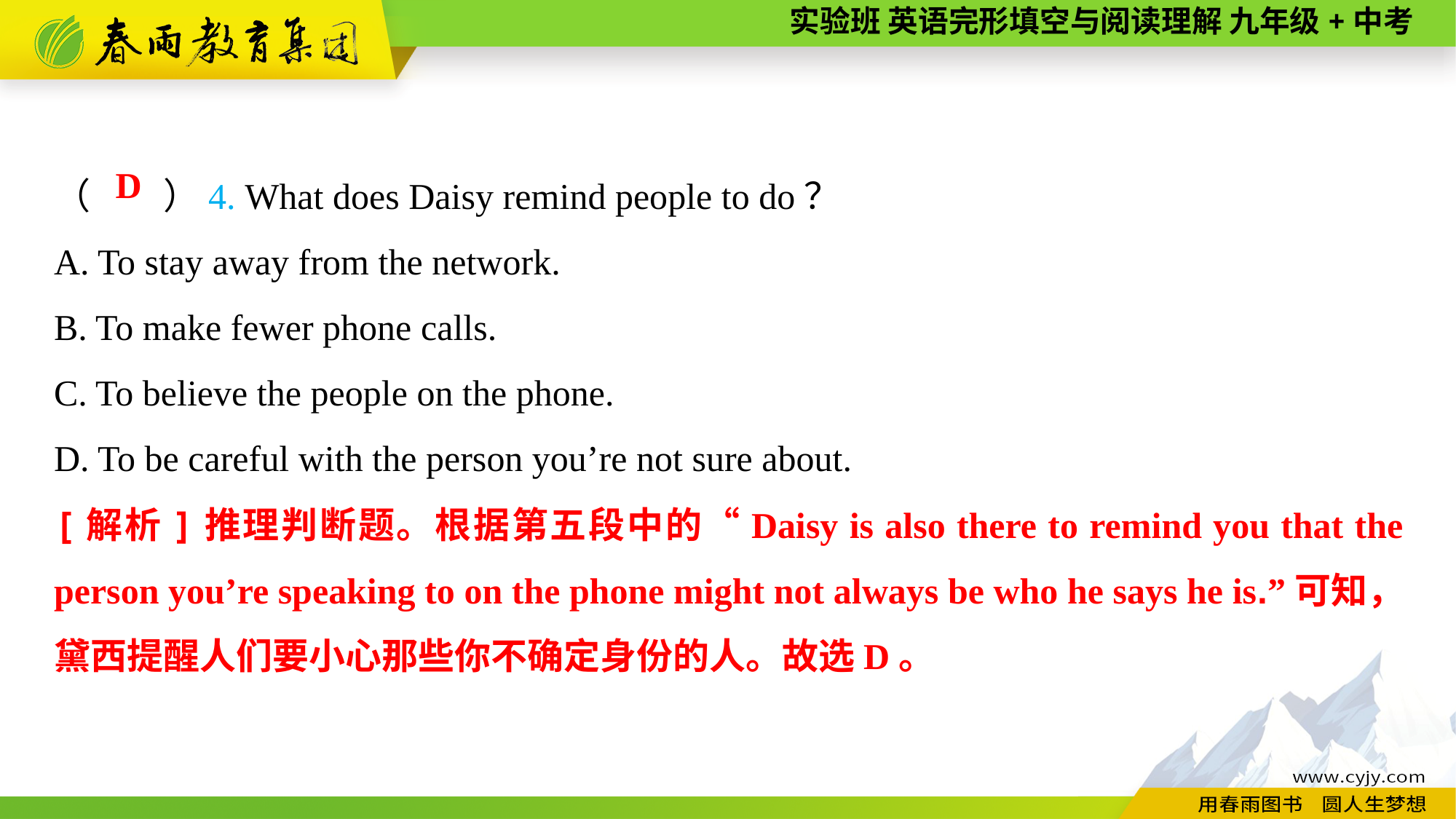

（　　）4. What does Daisy remind people to do？
A. To stay away from the network.
B. To make fewer phone calls.
C. To believe the people on the phone.
D. To be careful with the person you’re not sure about.
D
[解析]推理判断题。根据第五段中的“Daisy is also there to remind you that the person you’re speaking to on the phone might not always be who he says he is.”可知，黛西提醒人们要小心那些你不确定身份的人。故选D。